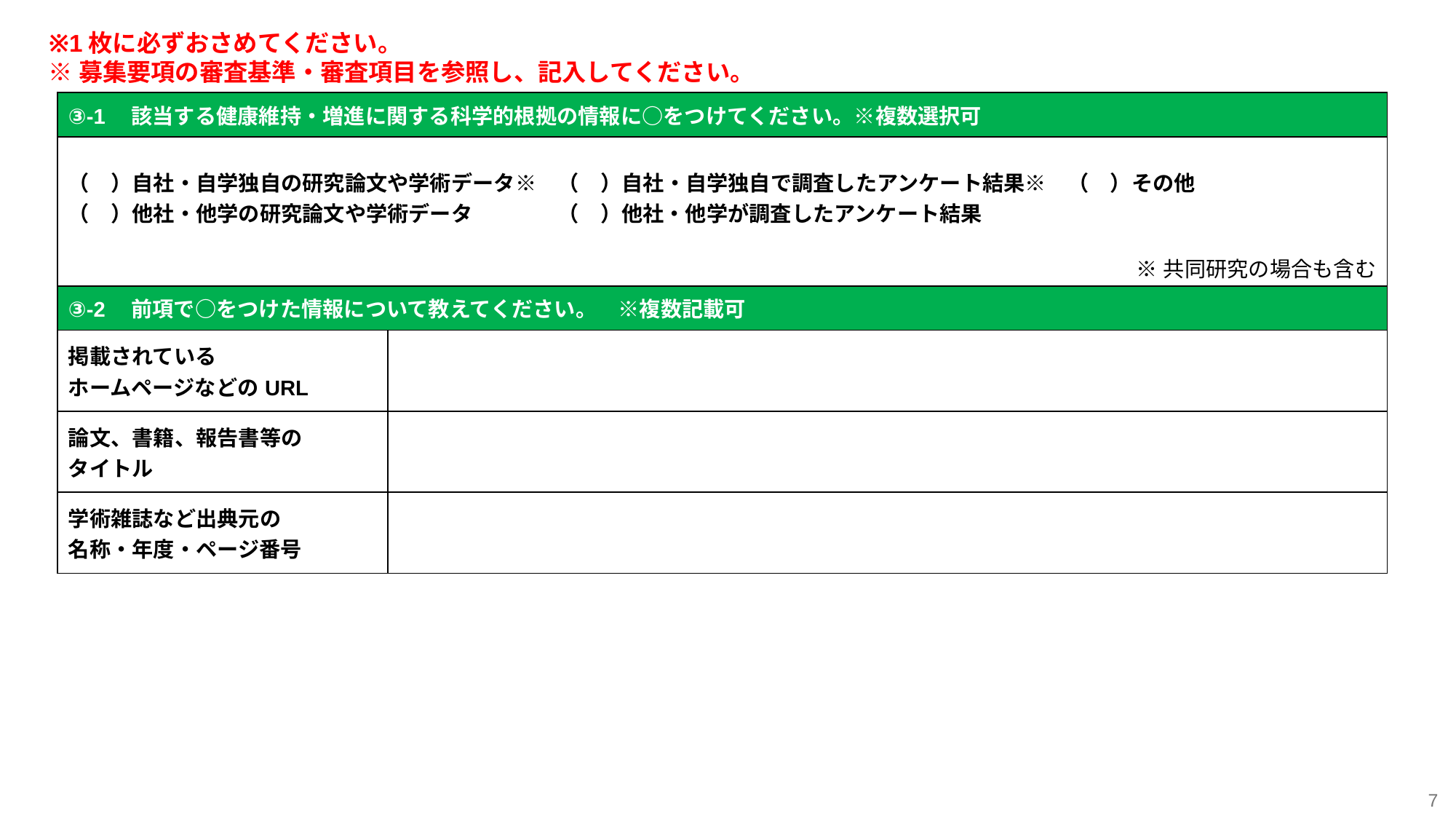

※1枚に必ずおさめてください。
※募集要項の審査基準・審査項目を参照し、記入してください。
| ③-1　該当する健康維持・増進に関する科学的根拠の情報に○をつけてください。※複数選択可 |
| --- |
| （　）自社・自学独自の研究論文や学術データ※　（　）自社・自学独自で調査したアンケート結果※　（　）その他 （　）他社・他学の研究論文や学術データ　　　　（　）他社・他学が調査したアンケート結果 ※共同研究の場合も含む |
| ③-2　前項で○をつけた情報について教えてください。　※複数記載可 |  |
| --- | --- |
| 掲載されている ホームページなどのURL |  |
| 論文、書籍、報告書等の タイトル |  |
| 学術雑誌など出典元の 名称・年度・ページ番号 |  |
7